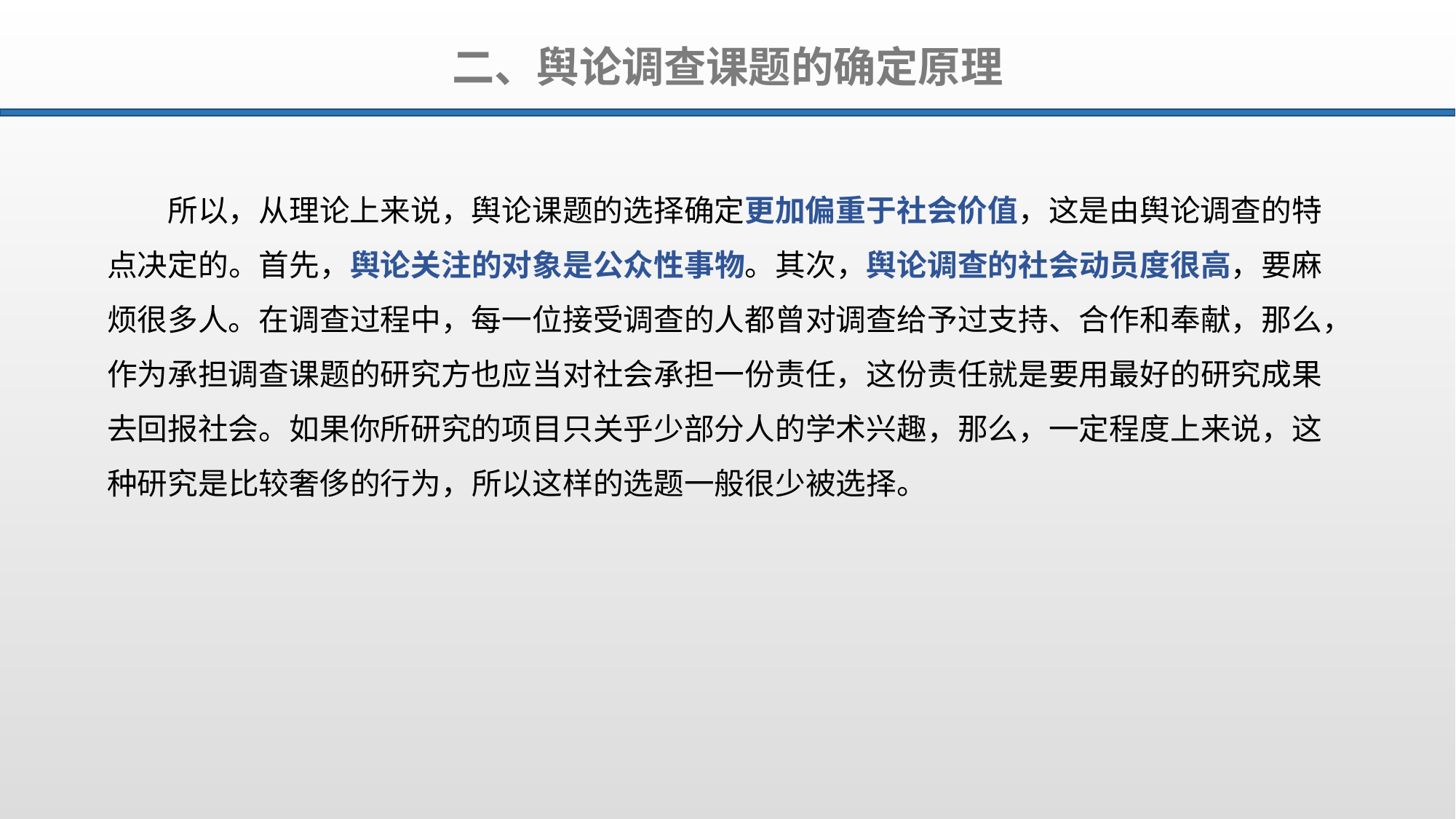

二、舆论调查课题的确定原理

所以，从理论上来说，舆论课题的选择确定更加偏重于社会价值，这是由舆论调查的特点决定的。首先，舆论关注的对象是公众性事物。其次，舆论调查的社会动员度很高，要麻烦很多人。在调查过程中，每一位接受调查的人都曾对调查给予过支持、合作和奉献，那么，作为承担调查课题的研究方也应当对社会承担一份责任，这份责任就是要用最好的研究成果去回报社会。如果你所研究的项目只关乎少部分人的学术兴趣，那么，一定程度上来说，这种研究是比较奢侈的行为，所以这样的选题一般很少被选择。